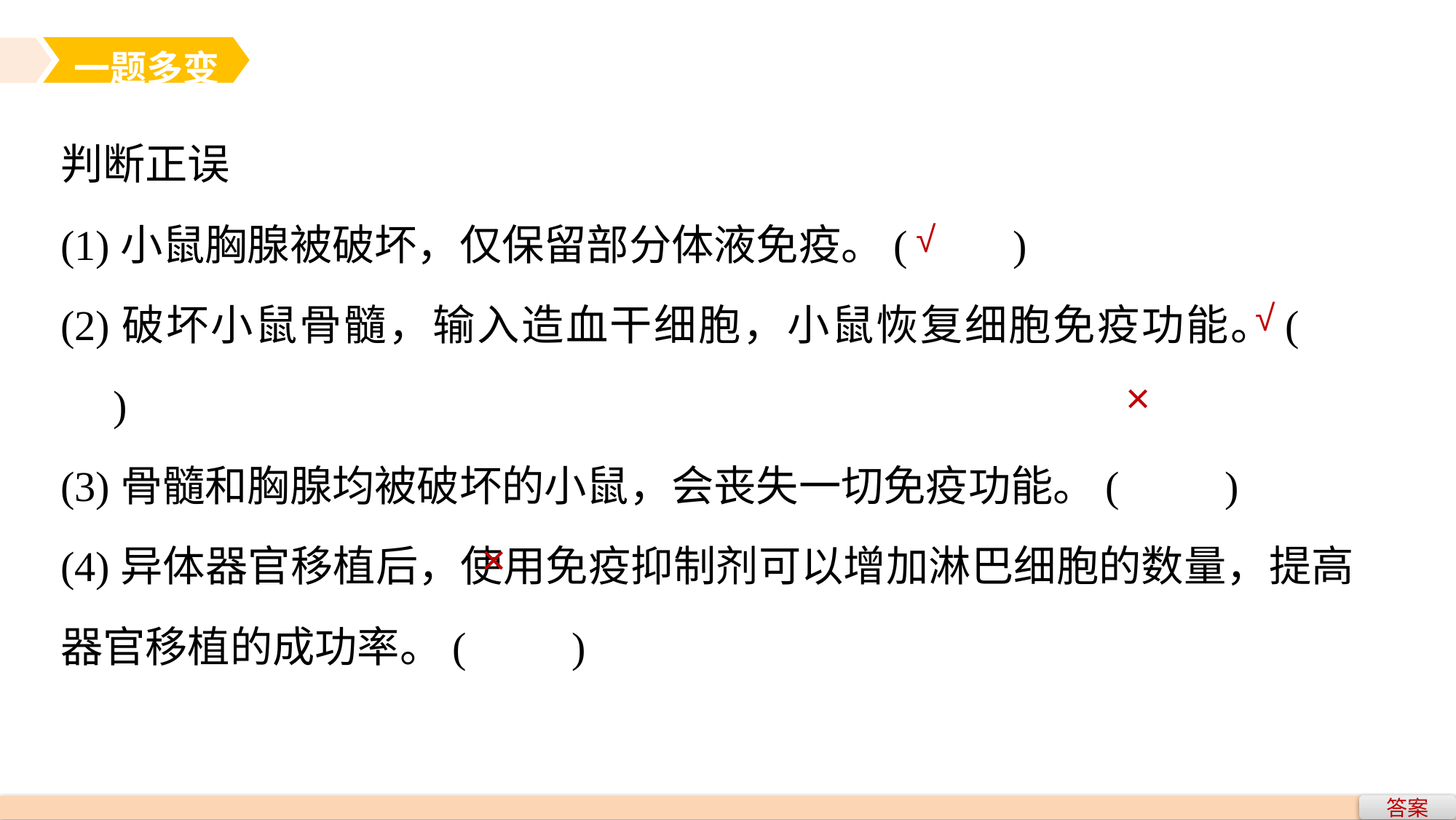

一题多变

判断正误
(1)小鼠胸腺被破坏，仅保留部分体液免疫。(　　)
(2)破坏小鼠骨髓，输入造血干细胞，小鼠恢复细胞免疫功能。(　　)
(3)骨髓和胸腺均被破坏的小鼠，会丧失一切免疫功能。(　　)
(4)异体器官移植后，使用免疫抑制剂可以增加淋巴细胞的数量，提高器官移植的成功率。(　　)
√
√
×
×
答案